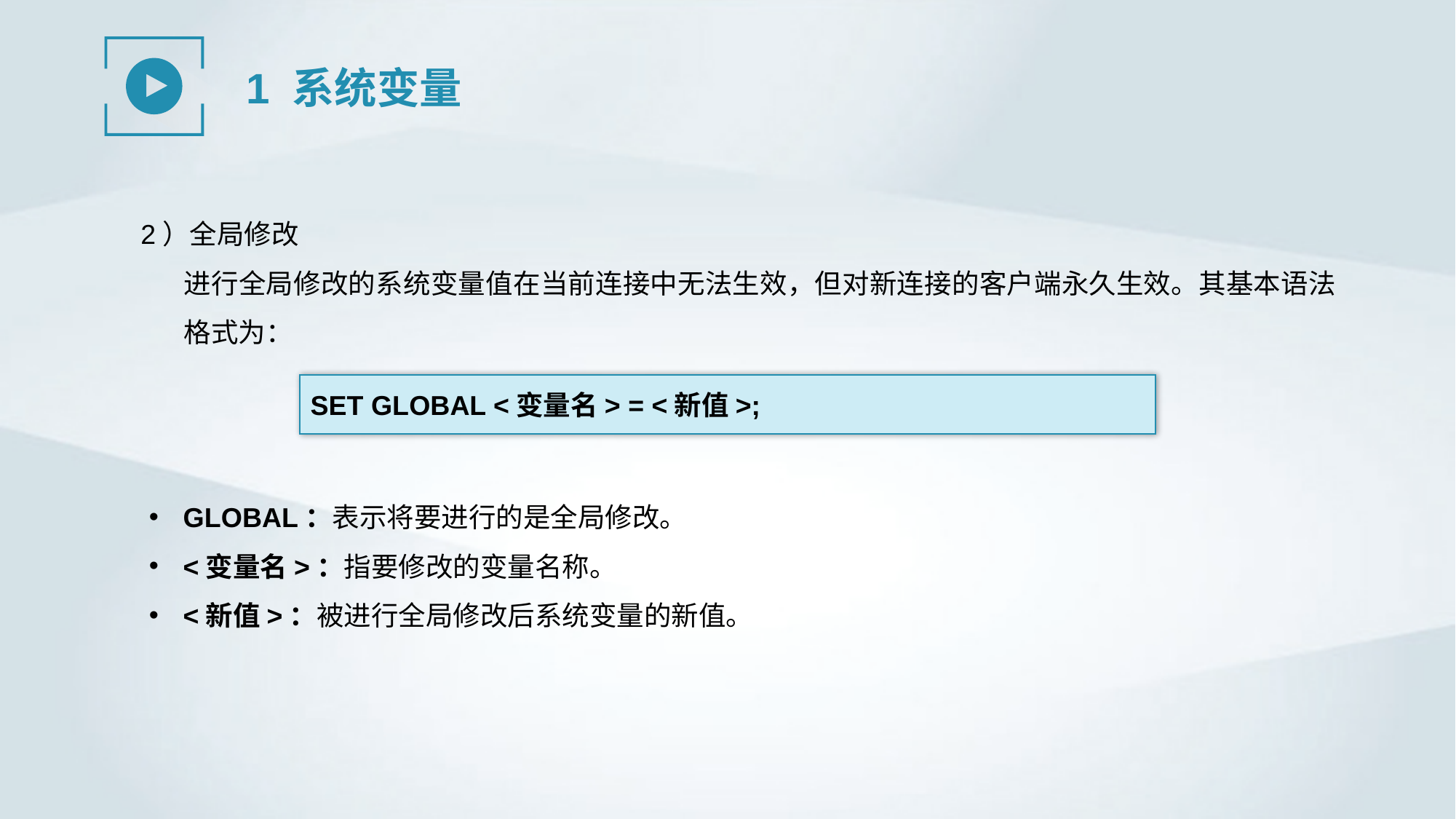

1 系统变量
2）全局修改
进行全局修改的系统变量值在当前连接中无法生效，但对新连接的客户端永久生效。其基本语法格式为：
SET GLOBAL <变量名> = <新值>;
GLOBAL：表示将要进行的是全局修改。
<变量名>：指要修改的变量名称。
<新值>：被进行全局修改后系统变量的新值。